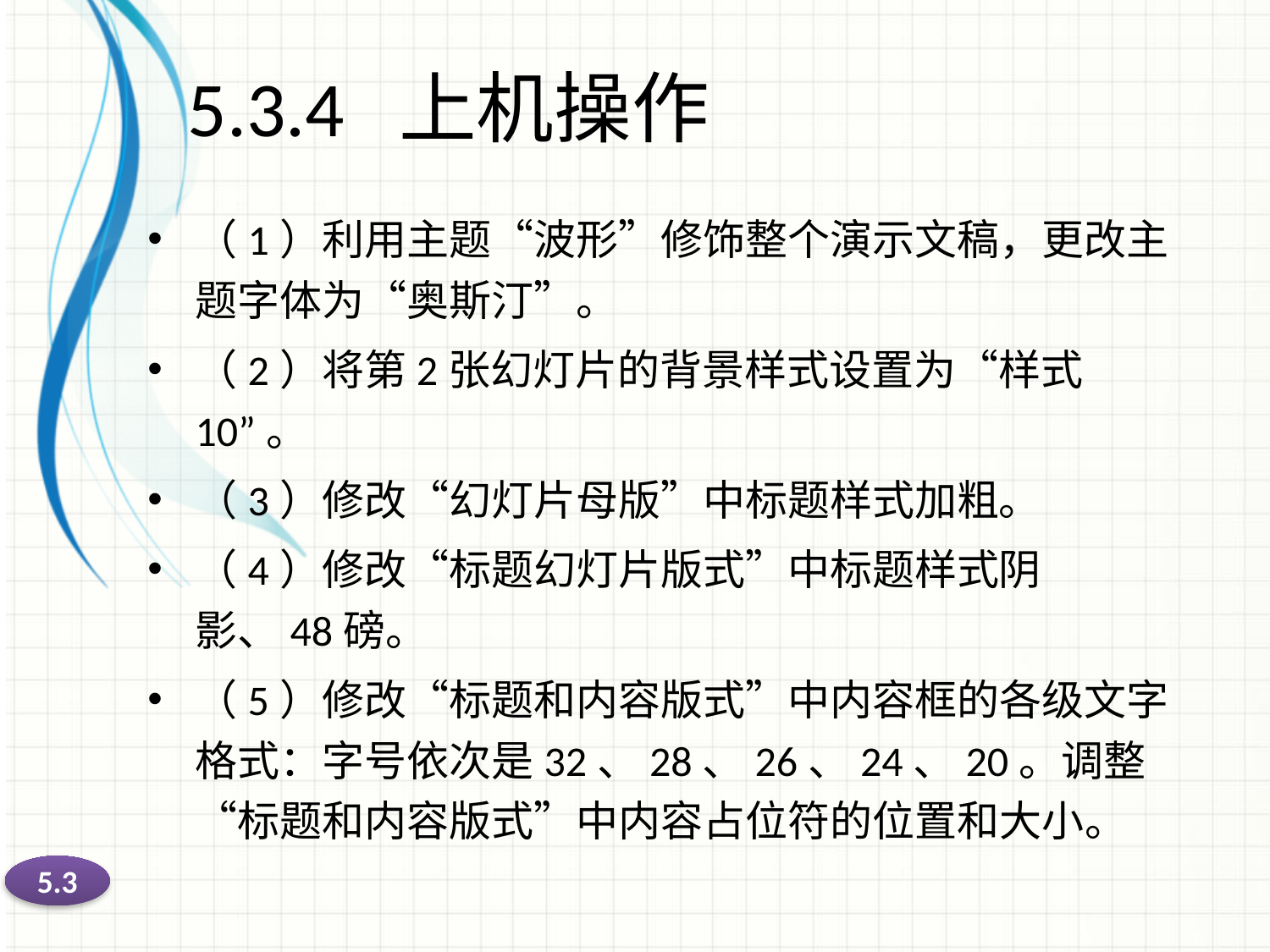

# 5.3.4  上机操作
（1）利用主题“波形”修饰整个演示文稿，更改主题字体为“奥斯汀”。
（2）将第2张幻灯片的背景样式设置为“样式10”。
（3）修改“幻灯片母版”中标题样式加粗。
（4）修改“标题幻灯片版式”中标题样式阴影、48磅。
（5）修改“标题和内容版式”中内容框的各级文字格式：字号依次是32、28、26、24、20。调整“标题和内容版式”中内容占位符的位置和大小。